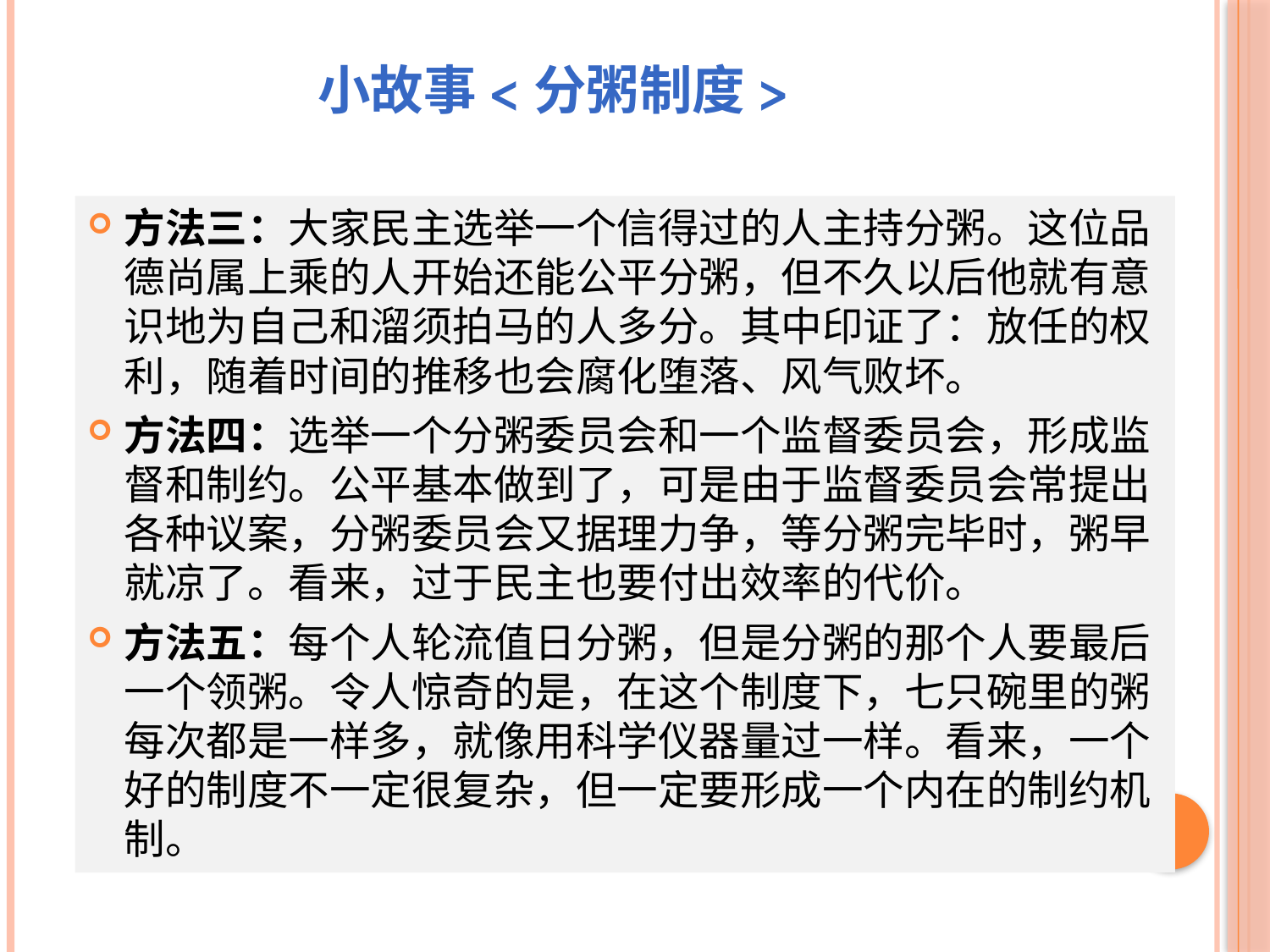

# 小故事<分粥制度>
方法三：大家民主选举一个信得过的人主持分粥。这位品德尚属上乘的人开始还能公平分粥，但不久以后他就有意识地为自己和溜须拍马的人多分。其中印证了：放任的权利，随着时间的推移也会腐化堕落、风气败坏。
方法四：选举一个分粥委员会和一个监督委员会，形成监督和制约。公平基本做到了，可是由于监督委员会常提出各种议案，分粥委员会又据理力争，等分粥完毕时，粥早就凉了。看来，过于民主也要付出效率的代价。
方法五：每个人轮流值日分粥，但是分粥的那个人要最后一个领粥。令人惊奇的是，在这个制度下，七只碗里的粥每次都是一样多，就像用科学仪器量过一样。看来，一个好的制度不一定很复杂，但一定要形成一个内在的制约机制。